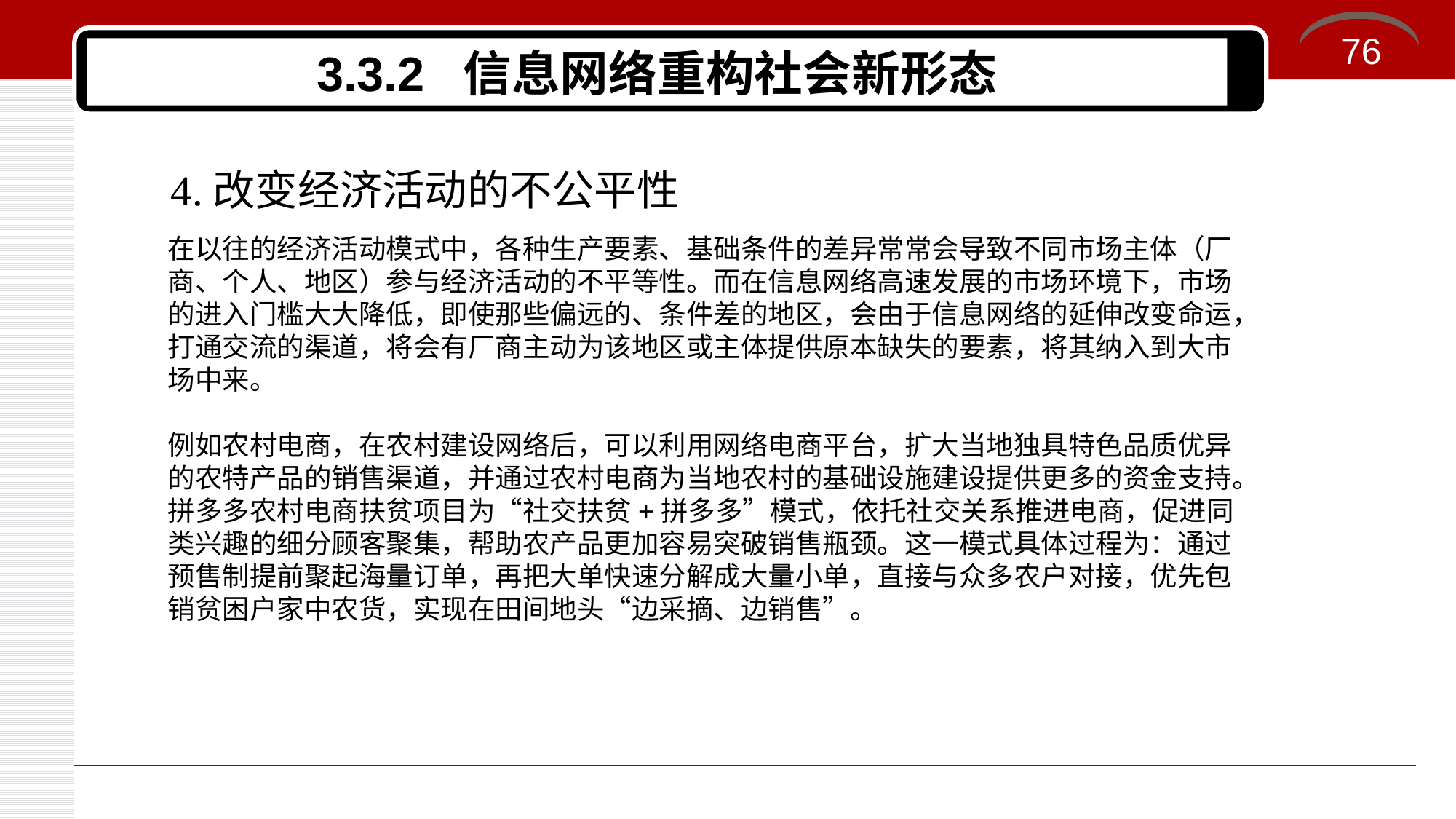

76
# 3.3.2  信息网络重构社会新形态
4.改变经济活动的不公平性
在以往的经济活动模式中，各种生产要素、基础条件的差异常常会导致不同市场主体（厂商、个人、地区）参与经济活动的不平等性。而在信息网络高速发展的市场环境下，市场的进入门槛大大降低，即使那些偏远的、条件差的地区，会由于信息网络的延伸改变命运，打通交流的渠道，将会有厂商主动为该地区或主体提供原本缺失的要素，将其纳入到大市场中来。

例如农村电商，在农村建设网络后，可以利用网络电商平台，扩大当地独具特色品质优异的农特产品的销售渠道，并通过农村电商为当地农村的基础设施建设提供更多的资金支持。拼多多农村电商扶贫项目为“社交扶贫+拼多多”模式，依托社交关系推进电商，促进同类兴趣的细分顾客聚集，帮助农产品更加容易突破销售瓶颈。这一模式具体过程为：通过预售制提前聚起海量订单，再把大单快速分解成大量小单，直接与众多农户对接，优先包销贫困户家中农货，实现在田间地头“边采摘、边销售”。